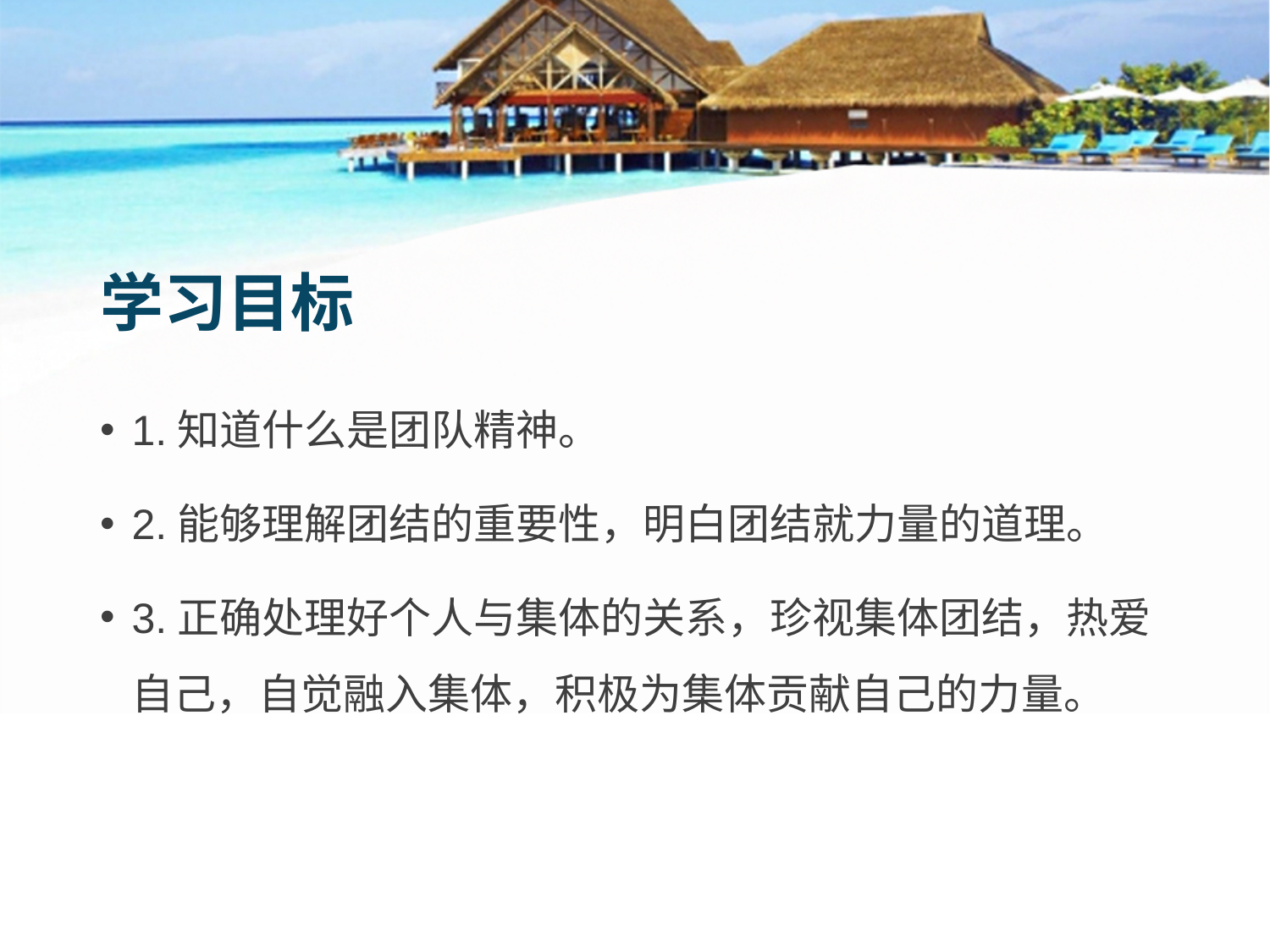

学习目标
1.知道什么是团队精神。
2.能够理解团结的重要性，明白团结就力量的道理。
3.正确处理好个人与集体的关系，珍视集体团结，热爱自己，自觉融入集体，积极为集体贡献自己的力量。